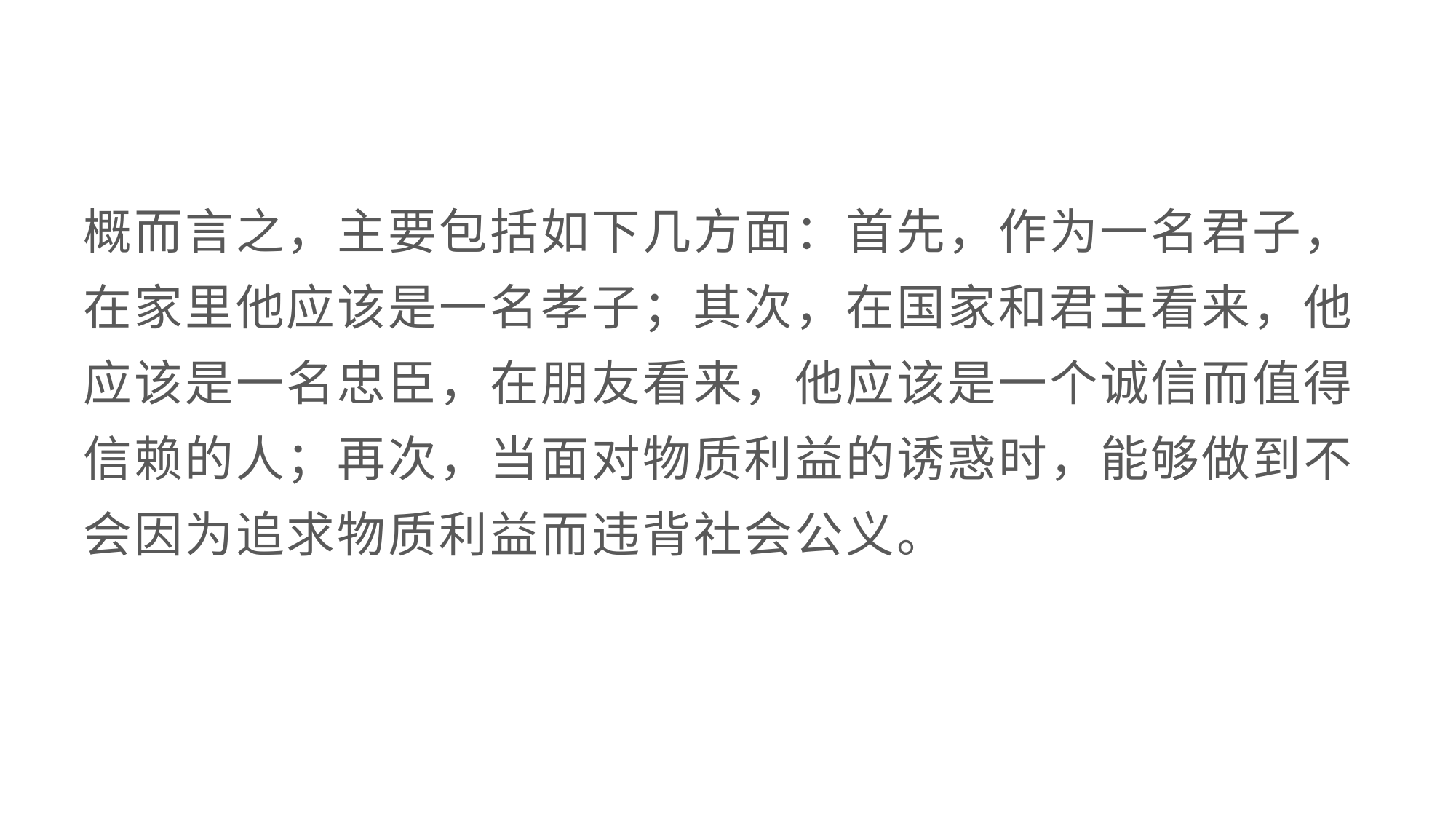

概而言之，主要包括如下几方面：首先，作为一名君子，在家里他应该是一名孝子；其次，在国家和君主看来，他应该是一名忠臣，在朋友看来，他应该是一个诚信而值得信赖的人；再次，当面对物质利益的诱惑时，能够做到不会因为追求物质利益而违背社会公义。